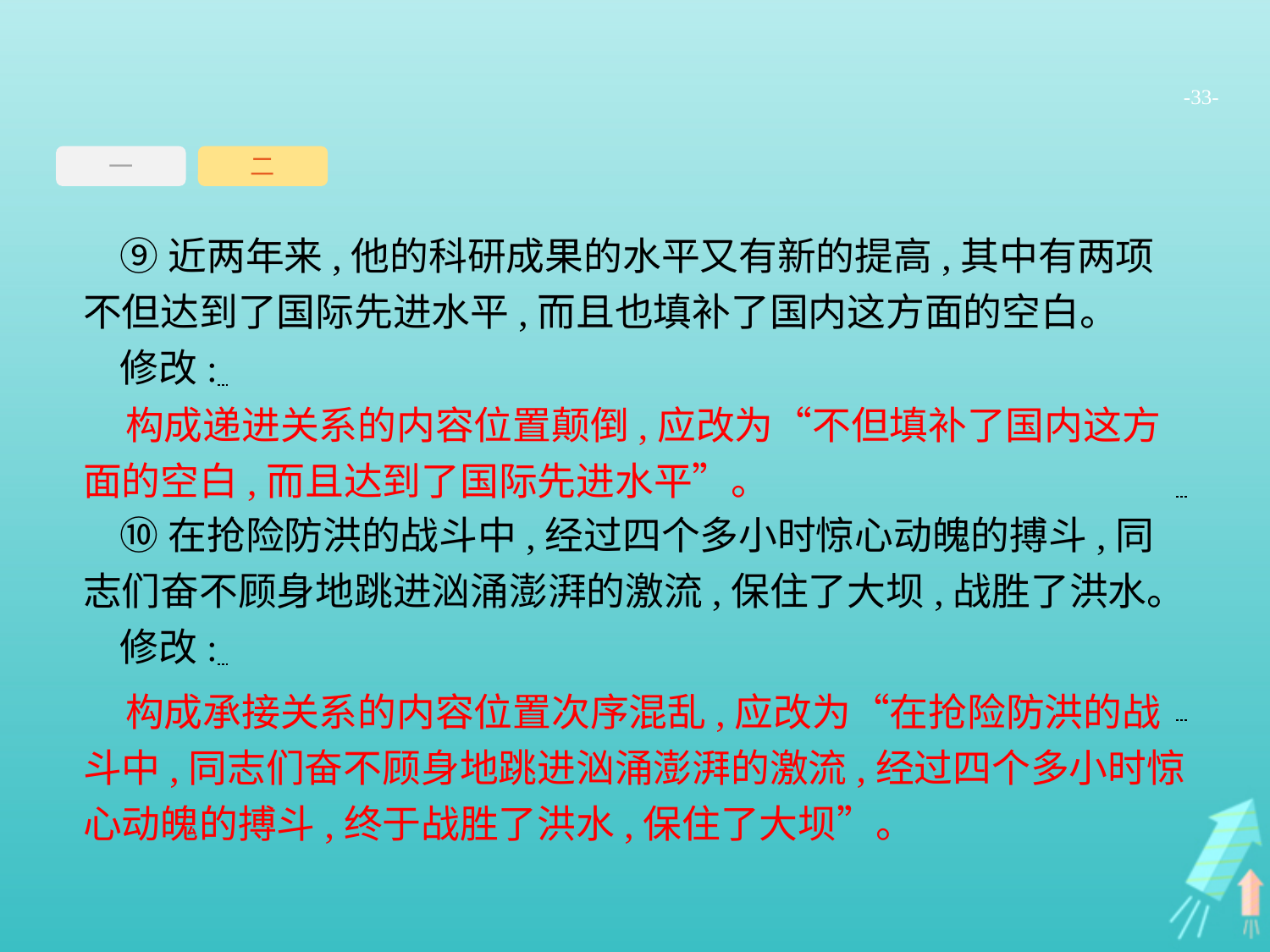

-33-
一
二
⑨近两年来,他的科研成果的水平又有新的提高,其中有两项不但达到了国际先进水平,而且也填补了国内这方面的空白。
修改:

⑩在抢险防洪的战斗中,经过四个多小时惊心动魄的搏斗,同志们奋不顾身地跳进汹涌澎湃的激流,保住了大坝,战胜了洪水。
修改:

构成递进关系的内容位置颠倒,应改为“不但填补了国内这方面的空白,而且达到了国际先进水平”。
构成承接关系的内容位置次序混乱,应改为“在抢险防洪的战斗中,同志们奋不顾身地跳进汹涌澎湃的激流,经过四个多小时惊心动魄的搏斗,终于战胜了洪水,保住了大坝”。